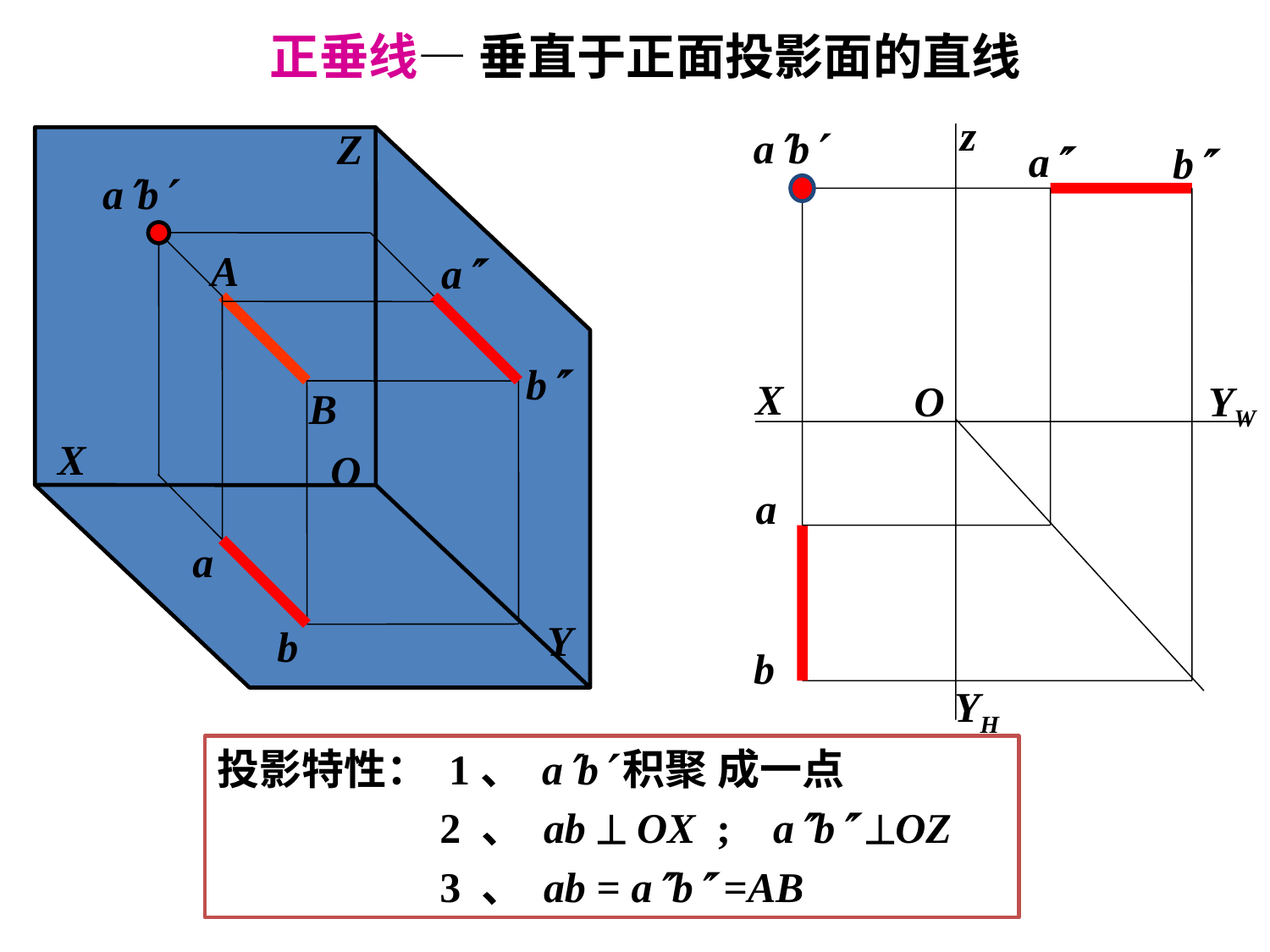

正垂线— 垂直于正面投影面的直线
z
a′b′

a″
b″

X
YW
O

a

b
YH

Z

X
O
Y
a′b′

a″

b″

a

b

A

B
投影特性： 1、 a′b′积聚 成一点
                     2 、 ab ⊥ OX  ;    a″b″ ⊥OZ
                     3 、 ab = a″b″ =AB